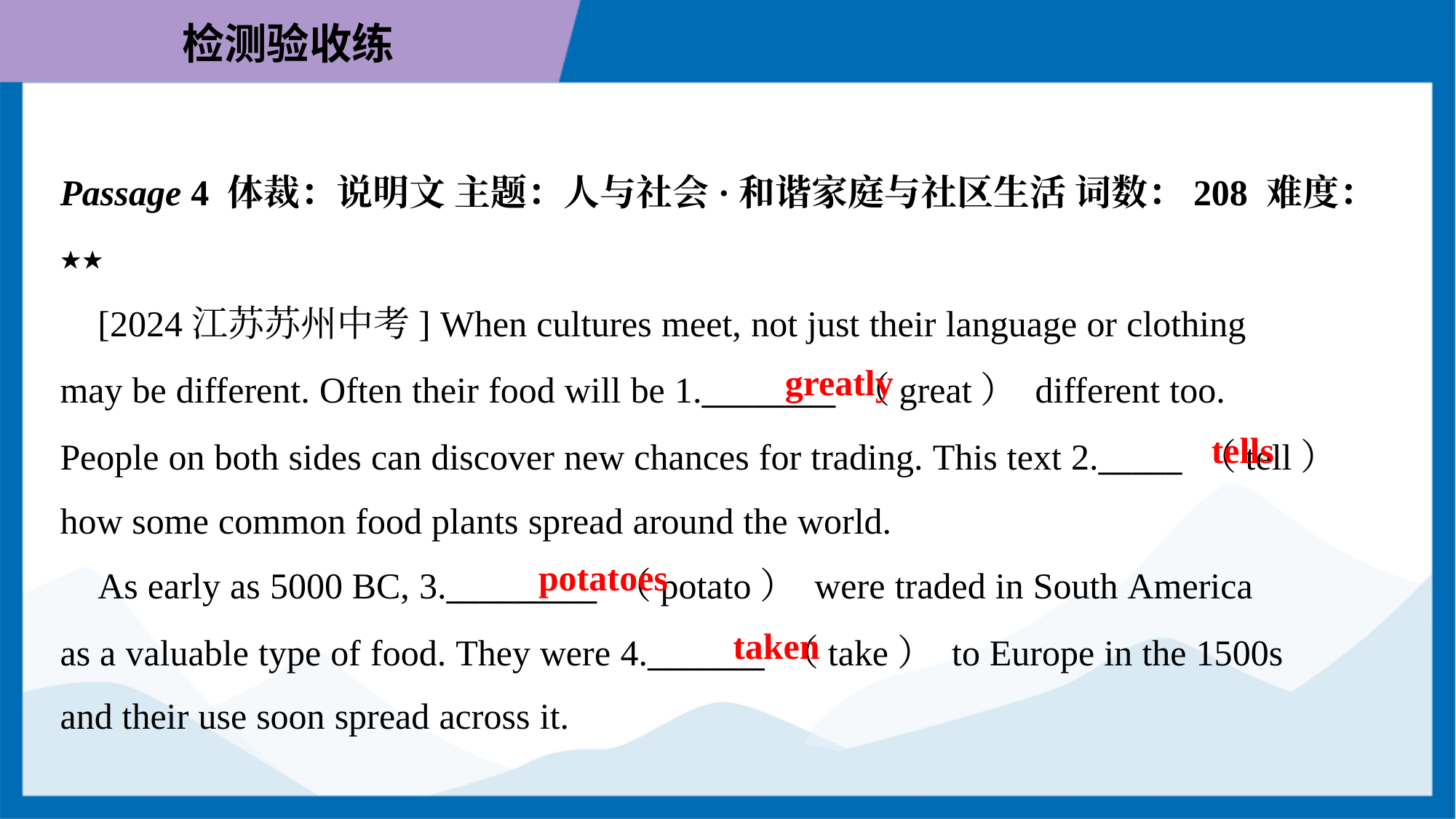

Passage 4 体裁：说明文 主题：人与社会·和谐家庭与社区生活 词数：208 难度：
★★
    [2024江苏苏州中考] When cultures meet, not just their language or clothing
may be different. Often their food will be 1.________ （great） different too.
People on both sides can discover new chances for trading. This text 2._____ （tell）
how some common food plants spread around the world.
greatly
tells
potatoes
    As early as 5000 BC, 3._________ （potato） were traded in South America
as a valuable type of food. They were 4._______ （take） to Europe in the 1500s
and their use soon spread across it.
taken